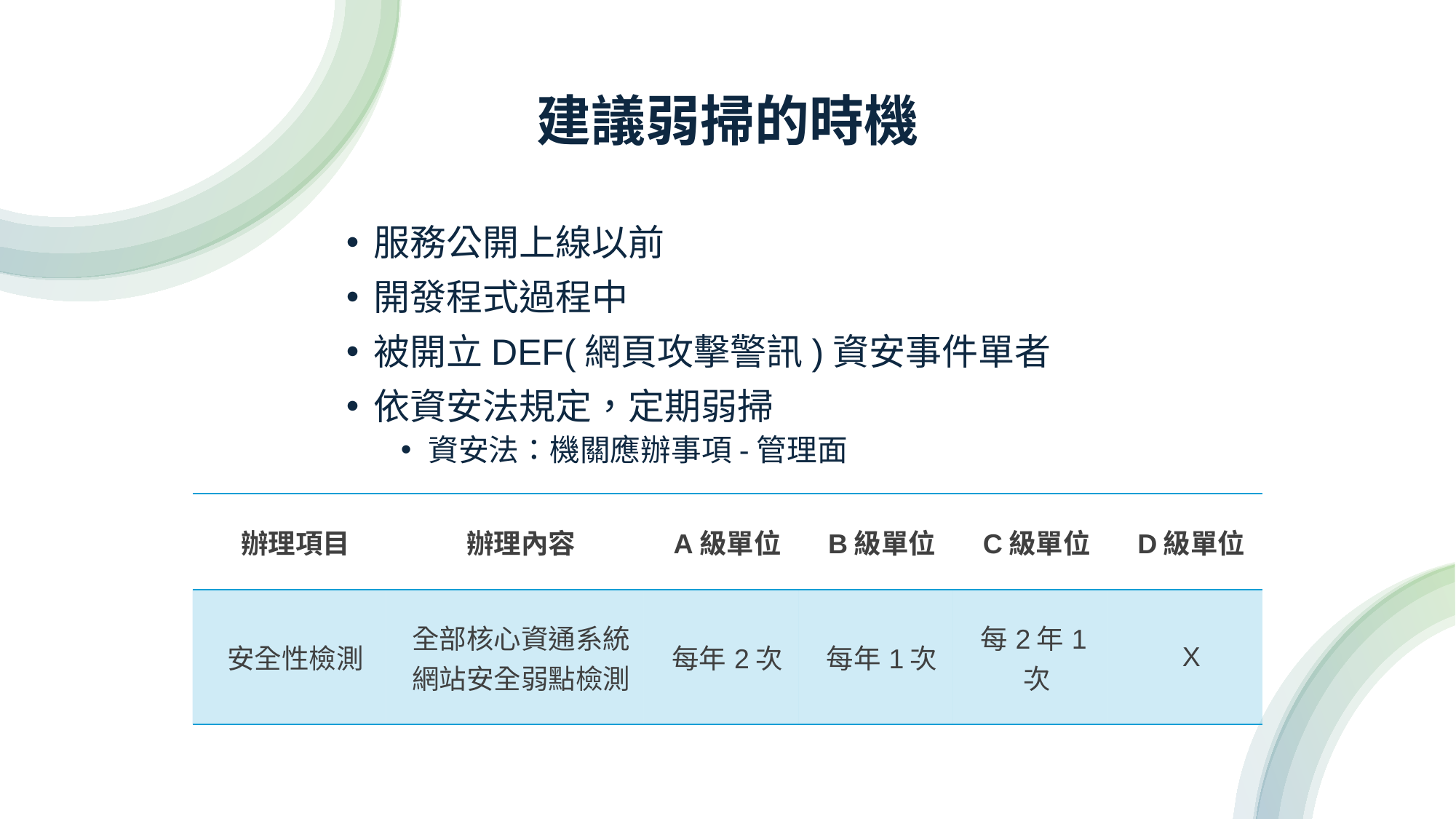

# 建議弱掃的時機
服務公開上線以前
開發程式過程中
被開立DEF(網頁攻擊警訊)資安事件單者
依資安法規定，定期弱掃
資安法：機關應辦事項-管理面

| 辦理項目 | 辦理內容 | A級單位 | B級單位 | C級單位 | D級單位 |
| --- | --- | --- | --- | --- | --- |
| 安全性檢測 | 全部核心資通系統 網站安全弱點檢測 | 每年2次 | 每年1次 | 每2年1次 | X |